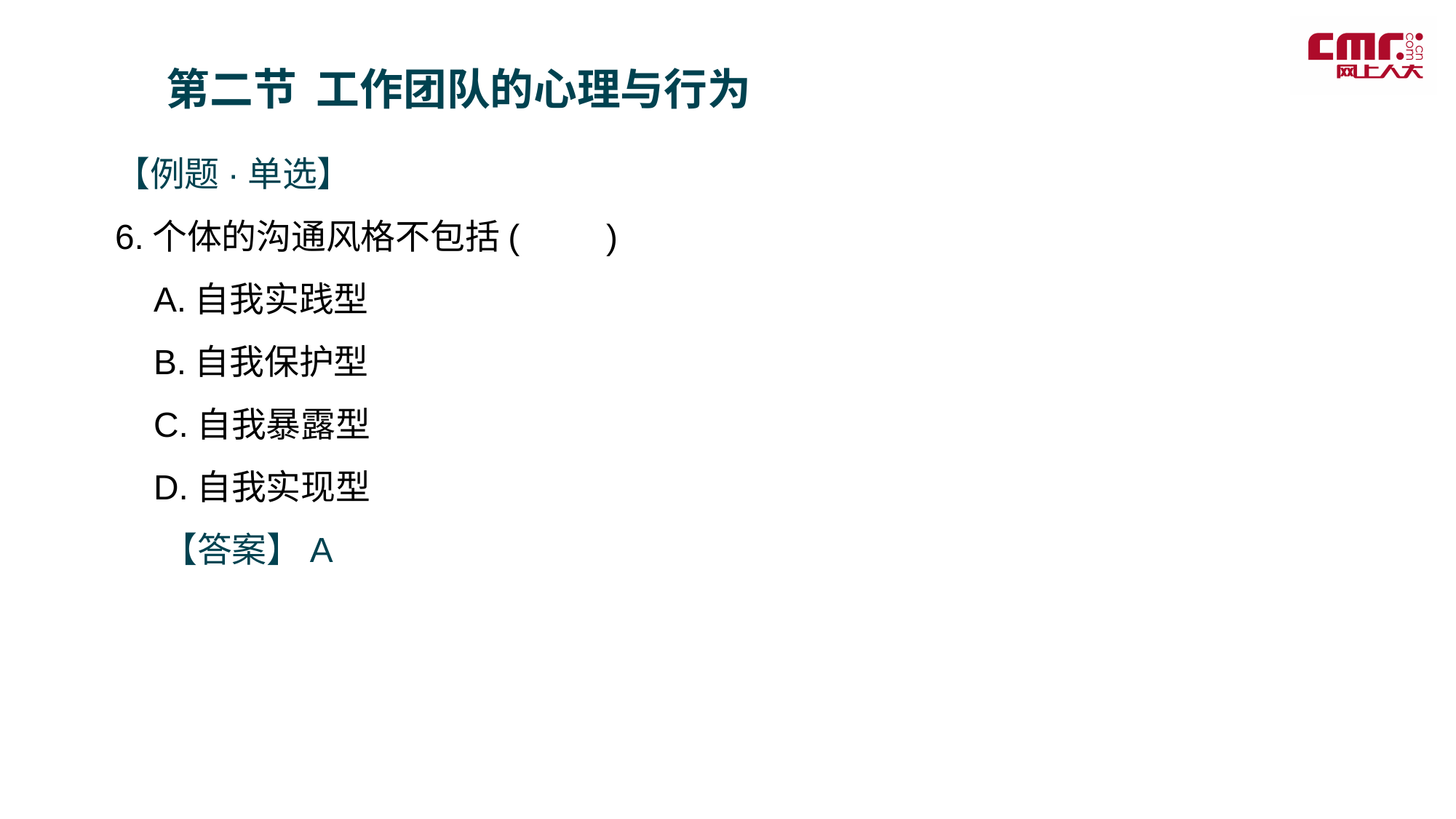

第二节  工作团队的心理与行为
【例题·单选】
6.个体的沟通风格不包括(         )
    A.自我实践型
    B.自我保护型
    C.自我暴露型
    D.自我实现型
     【答案】A